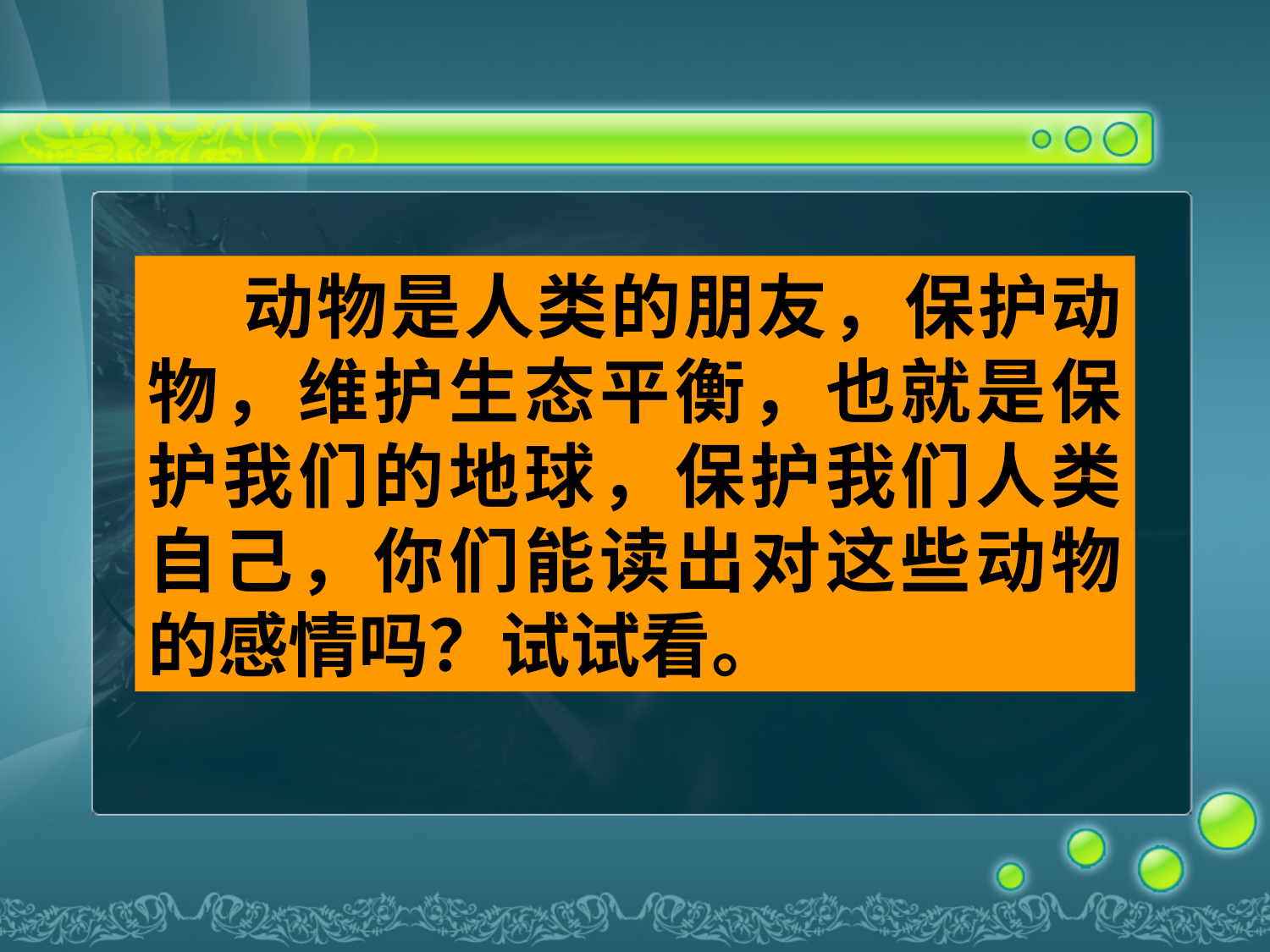

动物是人类的朋友，保护动物，维护生态平衡，也就是保护我们的地球，保护我们人类自己，你们能读出对这些动物的感情吗？试试看。